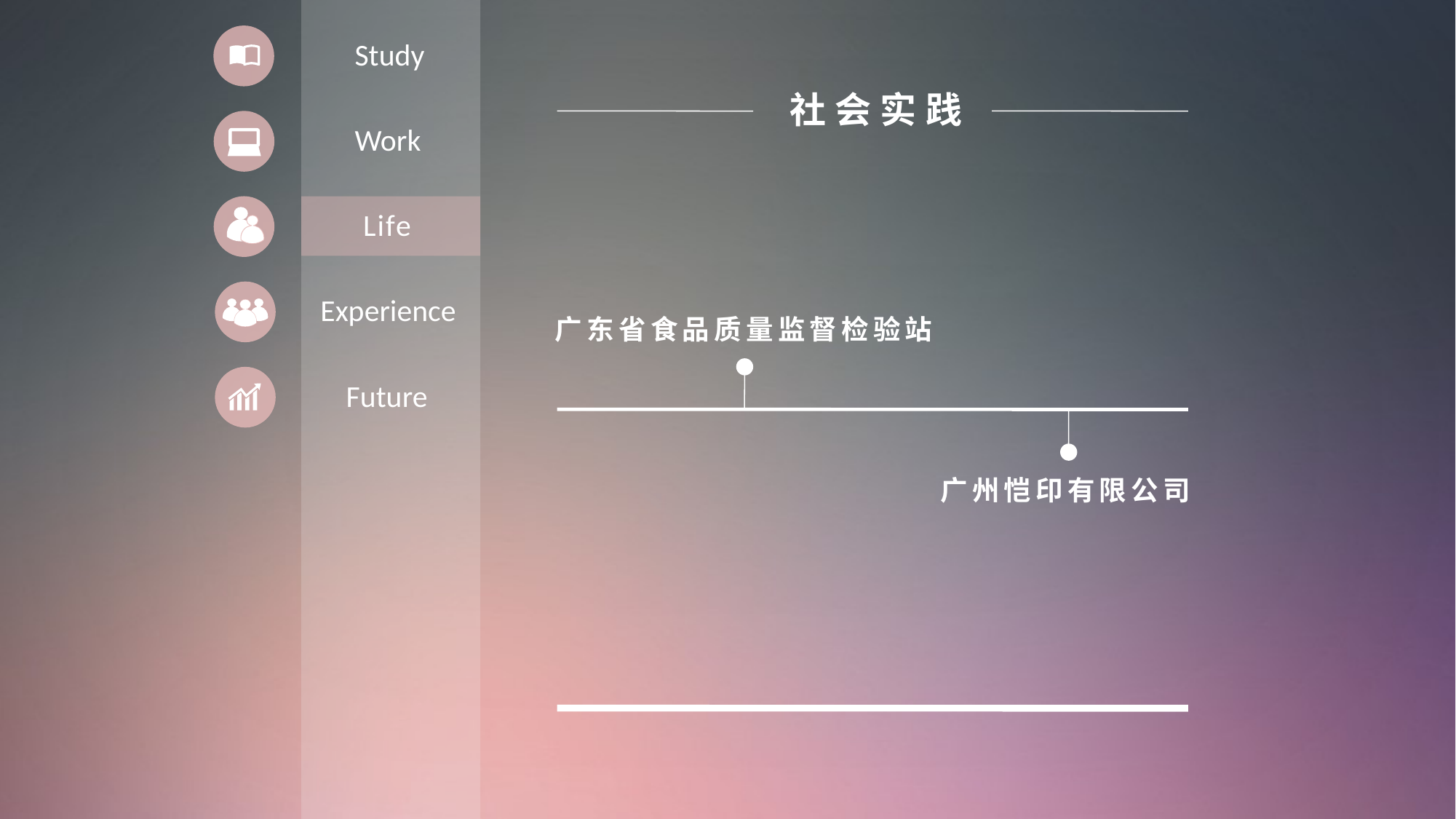

Study
社会实践

Work

Life

Experience
广东省食品质量监督检验站

广州恺印有限公司

Future